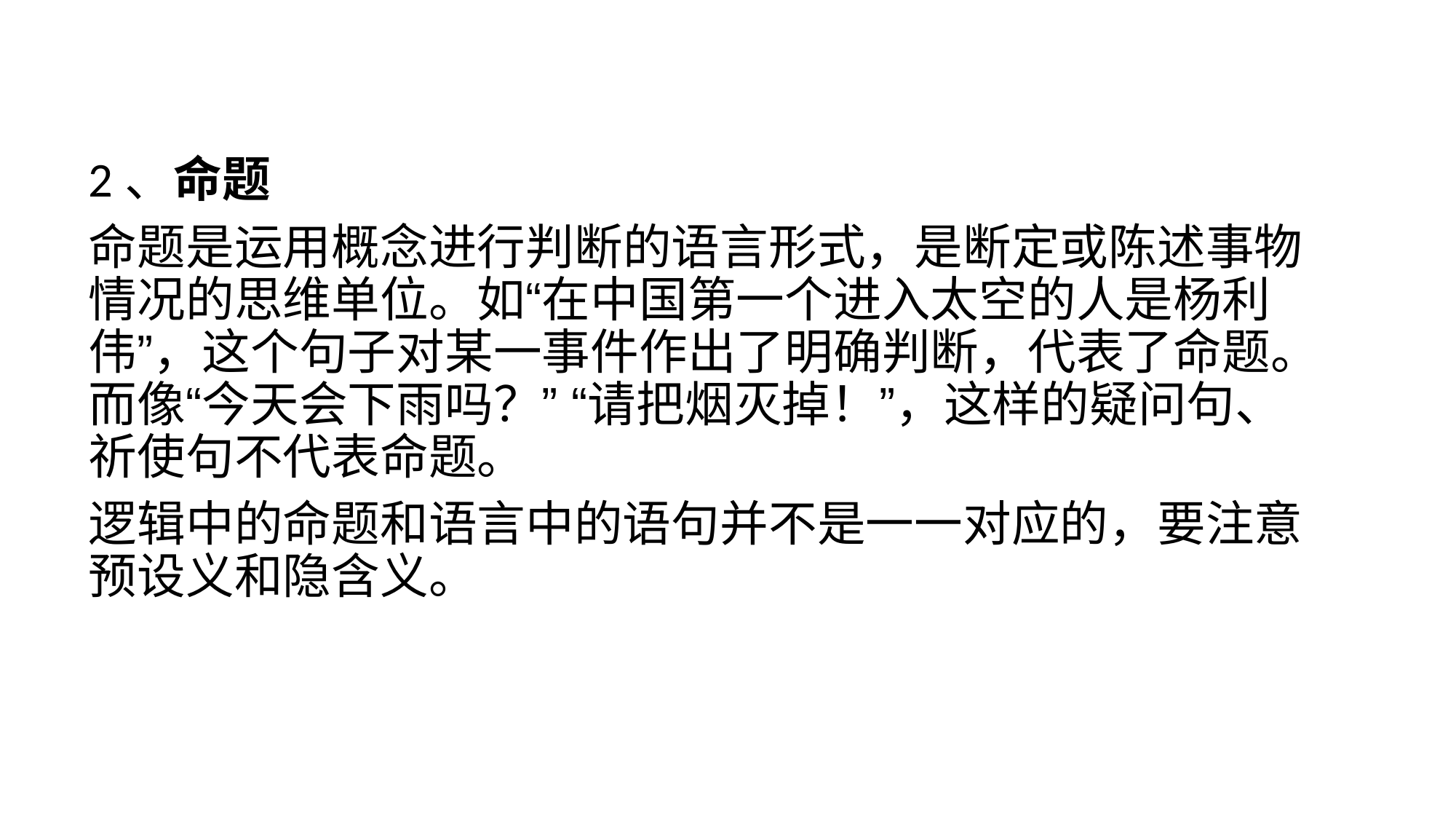

2、命题
命题是运用概念进行判断的语言形式，是断定或陈述事物情况的思维单位。如“在中国第一个进入太空的人是杨利伟”，这个句子对某一事件作出了明确判断，代表了命题。而像“今天会下雨吗？” “请把烟灭掉！”，这样的疑问句、祈使句不代表命题。
逻辑中的命题和语言中的语句并不是一一对应的，要注意预设义和隐含义。